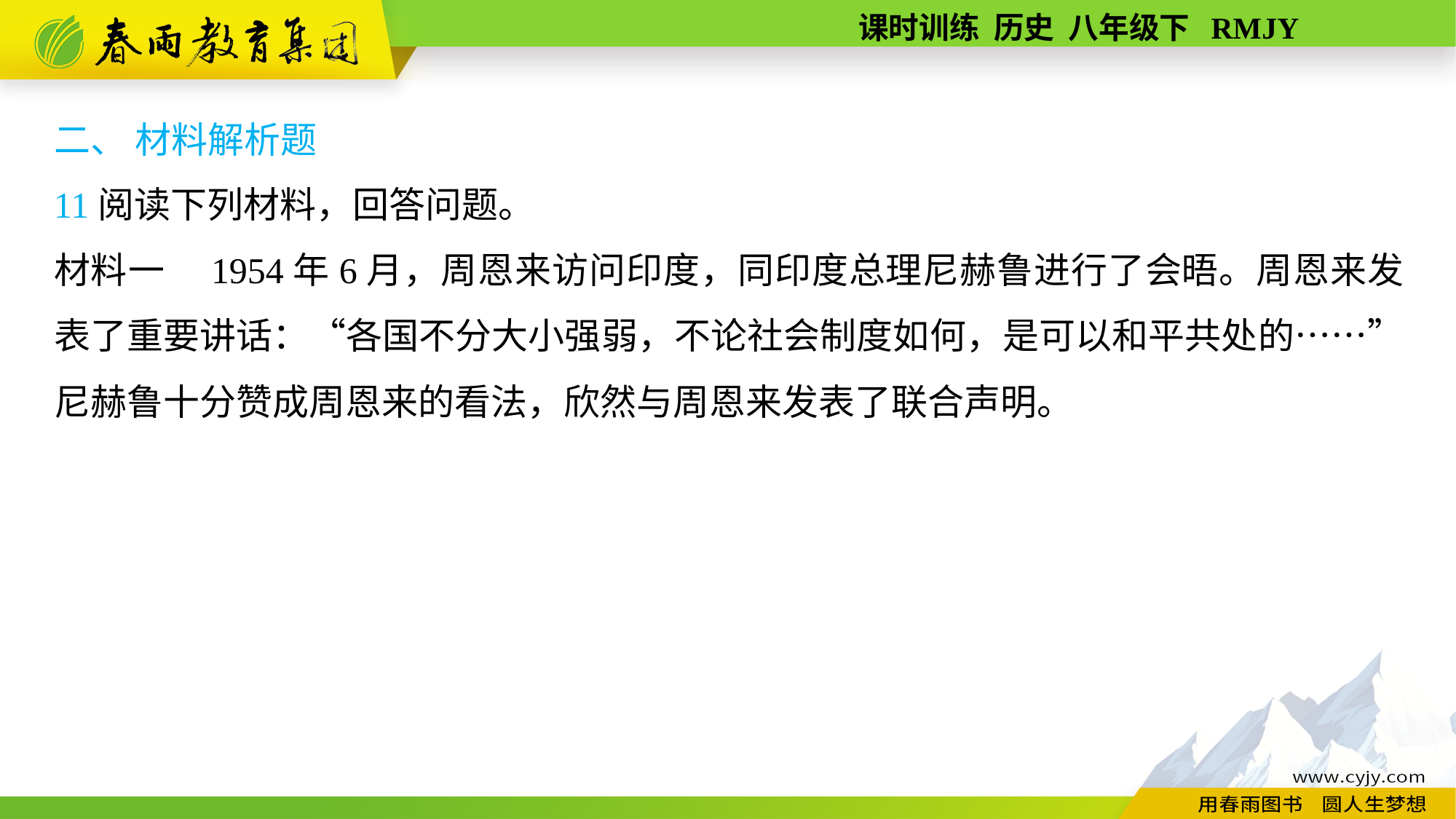

二、 材料解析题
11阅读下列材料，回答问题。
材料一　1954年6月，周恩来访问印度，同印度总理尼赫鲁进行了会晤。周恩来发表了重要讲话：“各国不分大小强弱，不论社会制度如何，是可以和平共处的……”尼赫鲁十分赞成周恩来的看法，欣然与周恩来发表了联合声明。